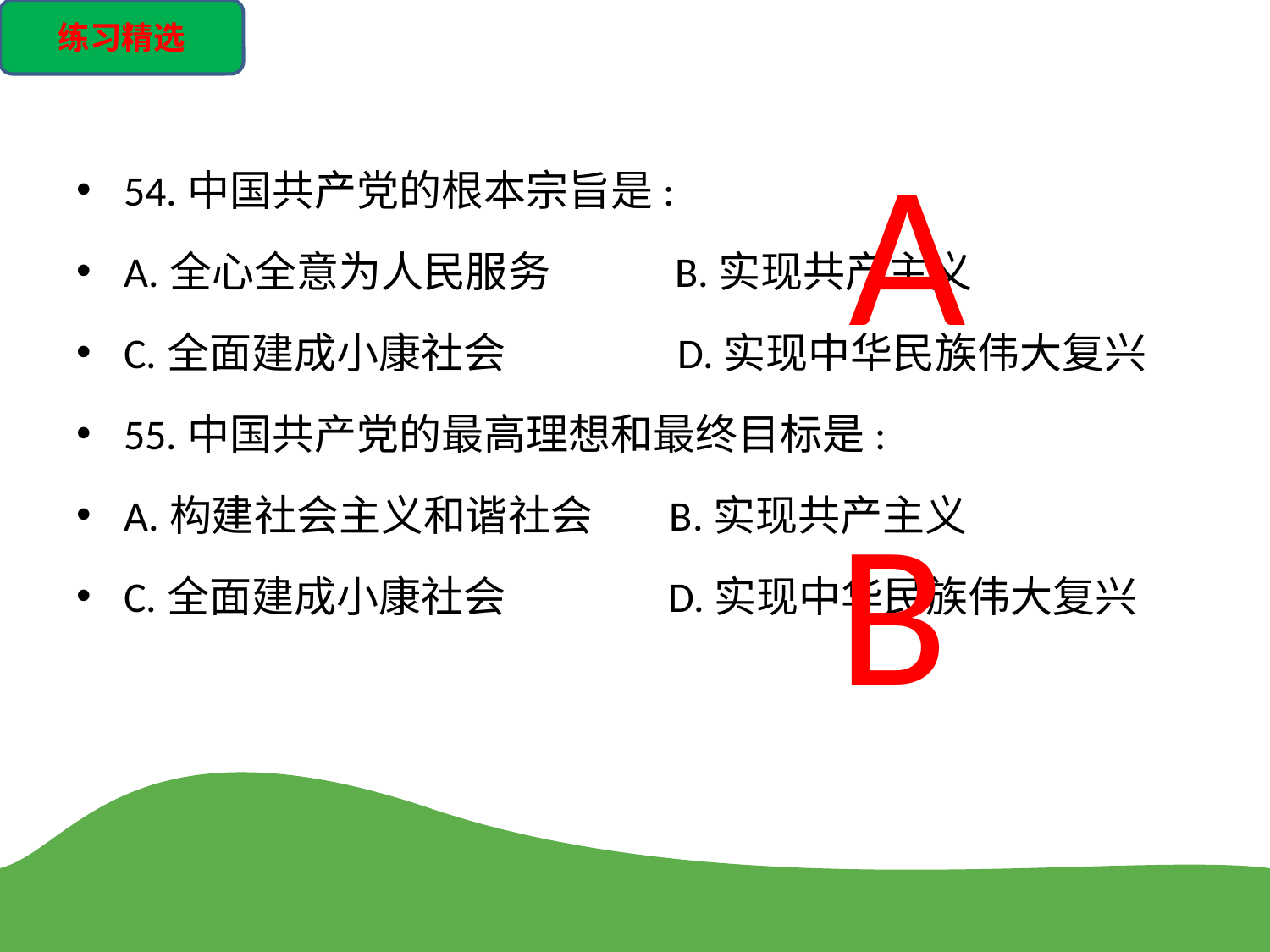

练习精选
A
54.中国共产党的根本宗旨是:
A.全心全意为人民服务            B.实现共产主义
C.全面建成小康社会                 D.实现中华民族伟大复兴
55.中国共产党的最高理想和最终目标是:
A.构建社会主义和谐社会       B.实现共产主义
C.全面建成小康社会                D.实现中华民族伟大复兴

B